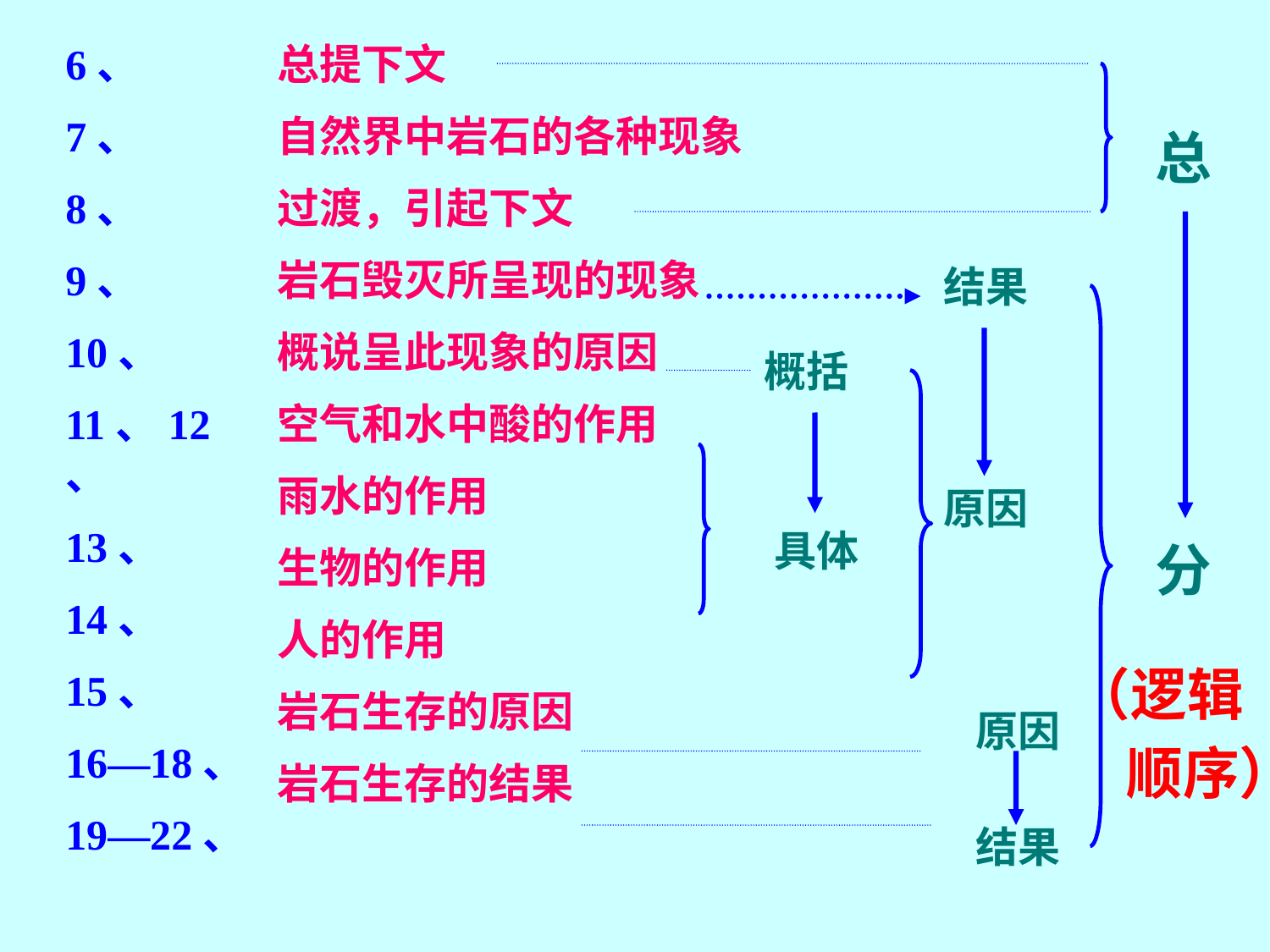

6、
7、
8、
9、
10、
11、12、
13、
14、
15、
16—18、
19—22、

总提下文
自然界中岩石的各种现象
过渡，引起下文
岩石毁灭所呈现的现象
概说呈此现象的原因
空气和水中酸的作用
雨水的作用
生物的作用
人的作用
岩石生存的原因
岩石生存的结果

总

结果

概括

原因
具体
分
（逻辑
   顺序）
原因

结果